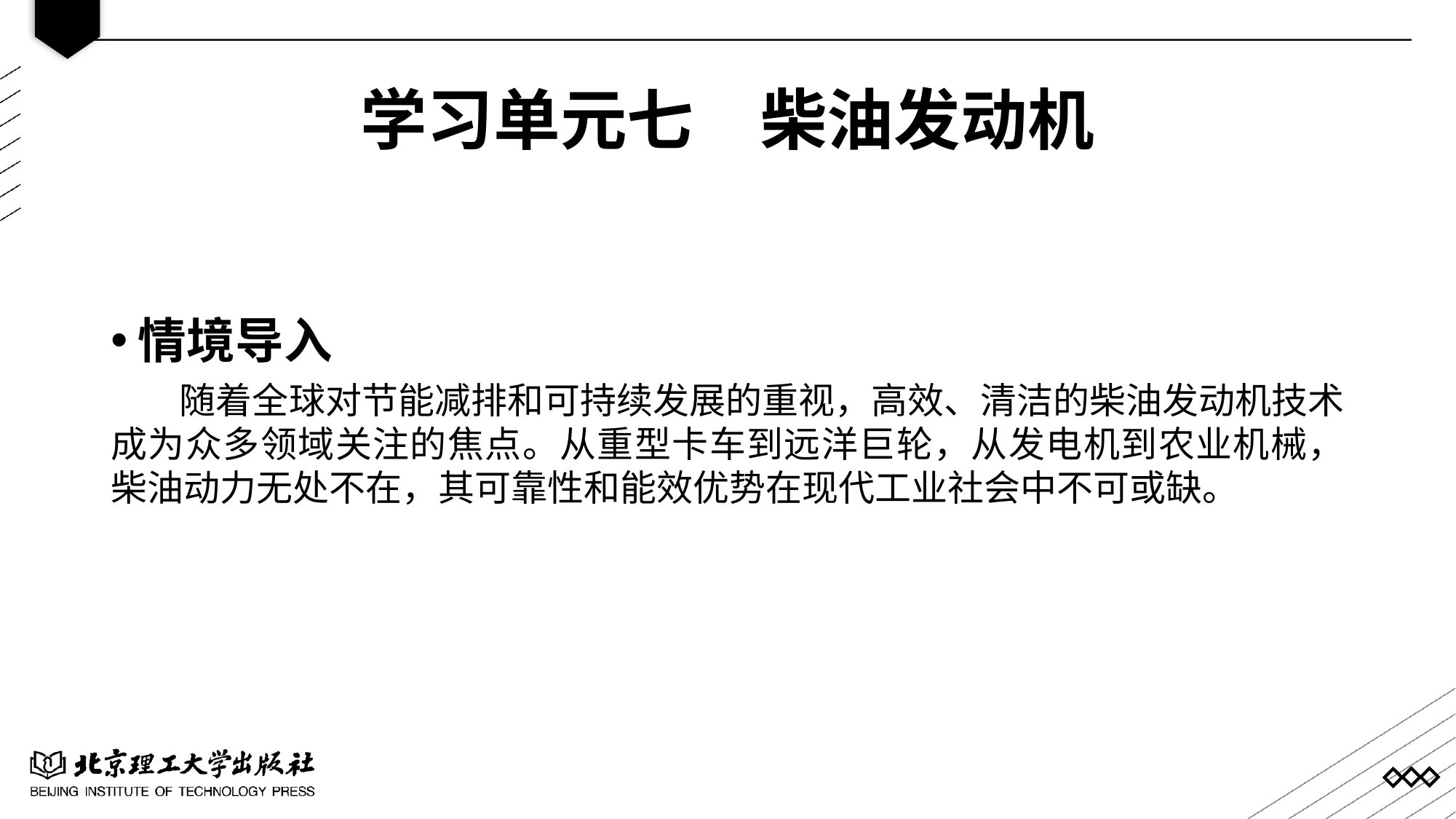

学习单元七　柴油发动机
情境导入
随着全球对节能减排和可持续发展的重视，高效、清洁的柴油发动机技术成为众多领域关注的焦点。从重型卡车到远洋巨轮，从发电机到农业机械，柴油动力无处不在，其可靠性和能效优势在现代工业社会中不可或缺。